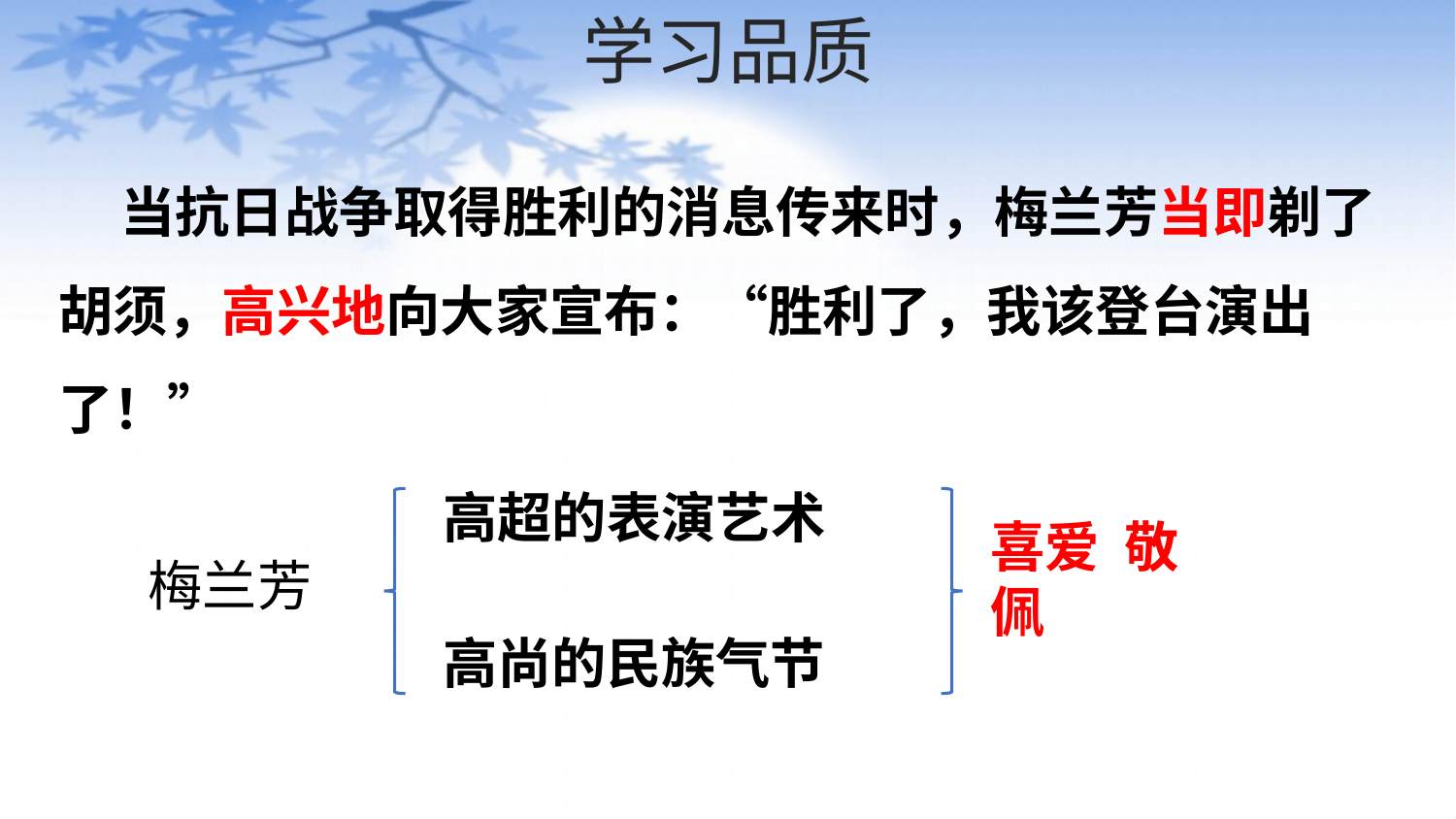

# 学习品质
    当抗日战争取得胜利的消息传来时，梅兰芳当即剃了胡须，高兴地向大家宣布：“胜利了，我该登台演出了！”
高超的表演艺术

喜爱  敬佩
梅兰芳
高尚的民族气节